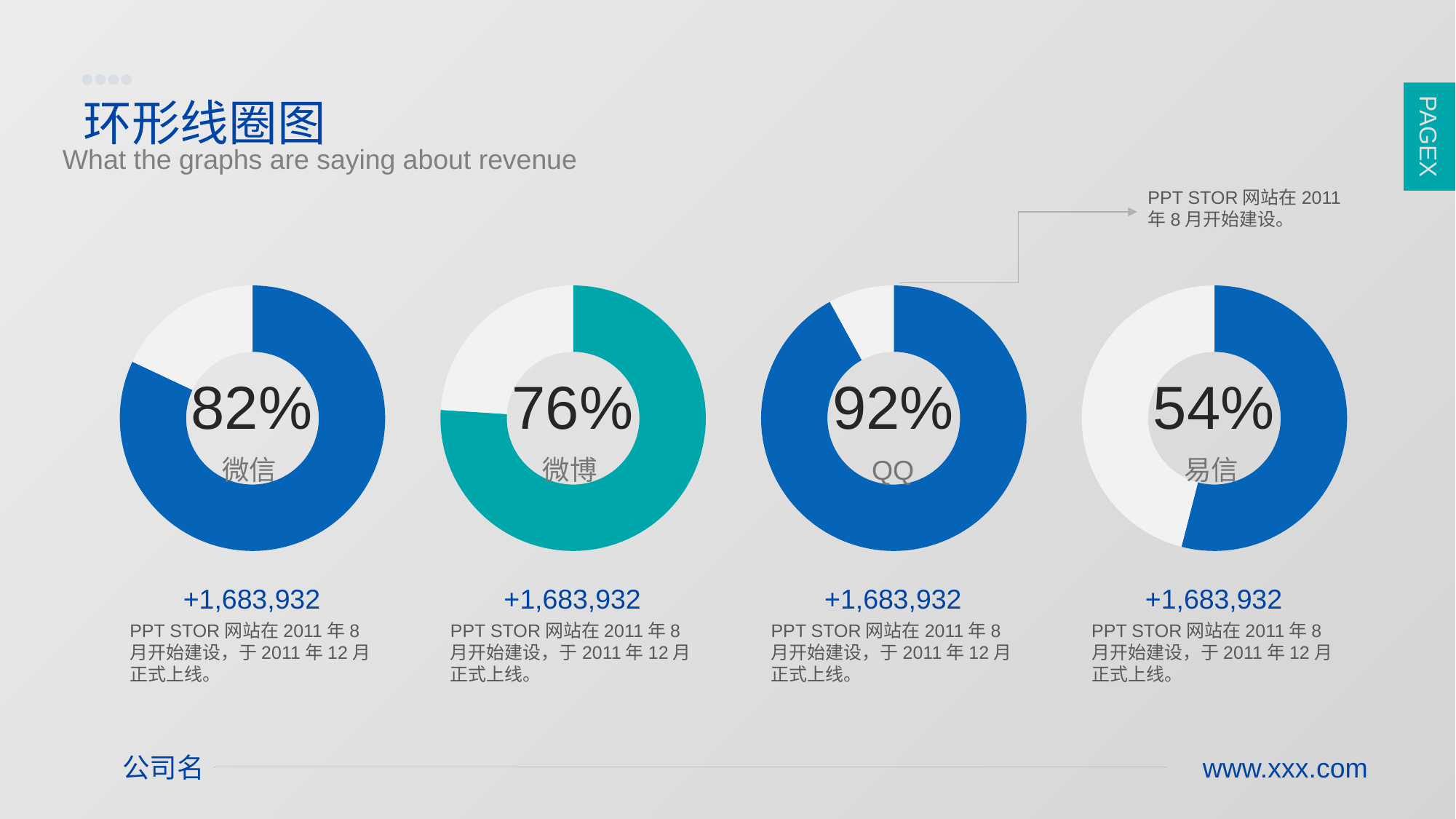

PAGE3
PAGEX
环形线圈图
What the graphs are saying about revenue
PPT STOR网站在2011年8月开始建设。

### Chart

| Category | 销售额 |
|---|---|
| 第一季度 | 82.0 |
| 空白 | 18.0 |

### Chart

| Category | 销售额 |
|---|---|
| 第一季度 | 76.0 |
| 空白 | 24.0 |

### Chart

| Category | 销售额 |
|---|---|
| 第一季度 | 92.0 |
| 空白 | 8.0 |

### Chart

| Category | 销售额 |
|---|---|
| 第一季度 | 54.0 |
| 空白 | 46.0 |
82%
76%
92%
54%
微信
微博
QQ
易信
+1,683,932
+1,683,932
+1,683,932
+1,683,932
PPT STOR网站在2011年8月开始建设，于2011年12月正式上线。
PPT STOR网站在2011年8月开始建设，于2011年12月正式上线。
PPT STOR网站在2011年8月开始建设，于2011年12月正式上线。
PPT STOR网站在2011年8月开始建设，于2011年12月正式上线。